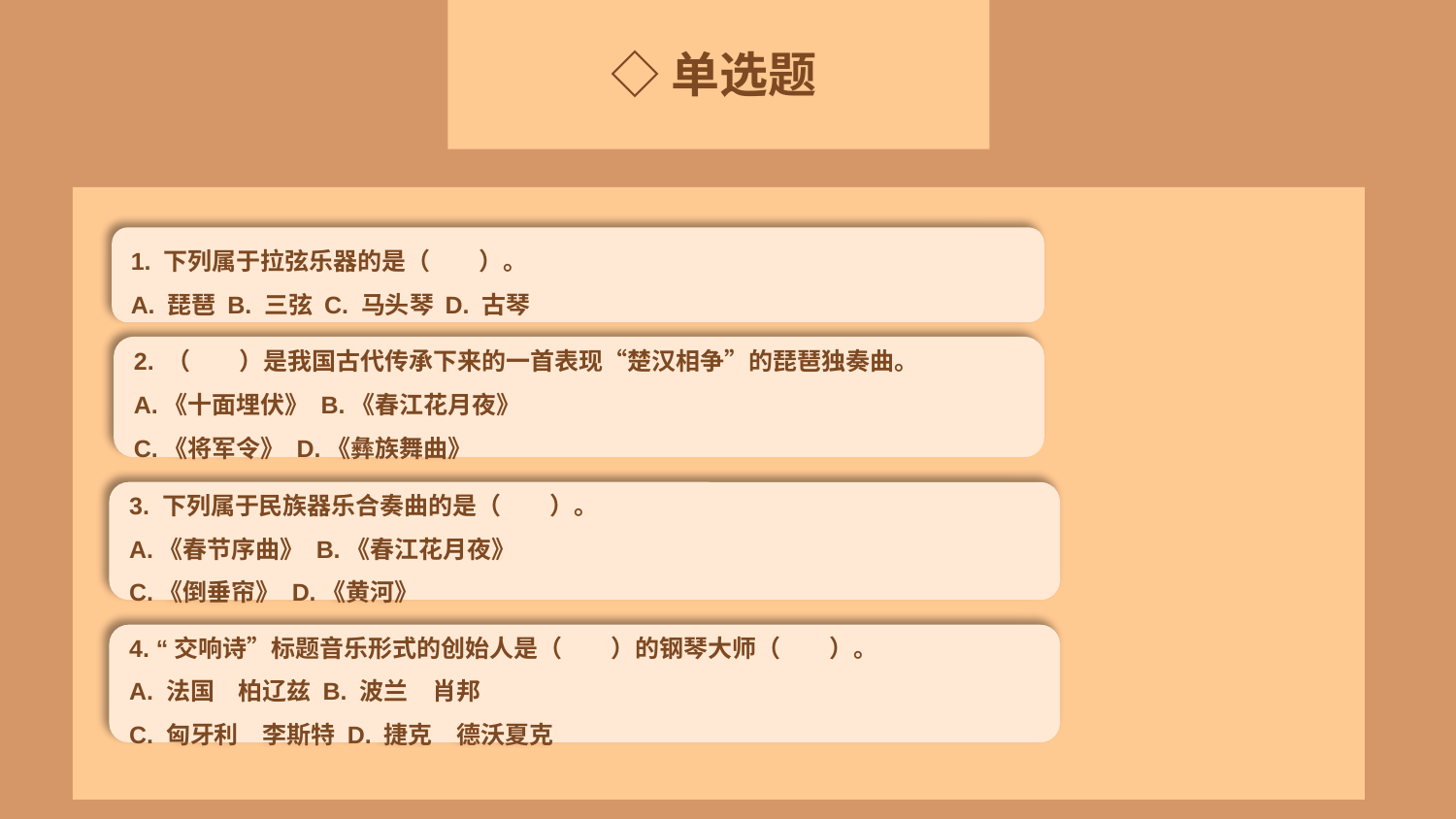

◇单选题

1. 下列属于拉弦乐器的是（　　）。
A. 琵琶 B. 三弦 C. 马头琴 D. 古琴
2. （　　）是我国古代传承下来的一首表现“楚汉相争”的琵琶独奏曲。
A.《十面埋伏》 B.《春江花月夜》
C.《将军令》 D.《彝族舞曲》
3. 下列属于民族器乐合奏曲的是（　　）。
A.《春节序曲》 B.《春江花月夜》
C.《倒垂帘》 D.《黄河》
4. “交响诗”标题音乐形式的创始人是（　　）的钢琴大师（　　）。
A. 法国　柏辽兹 B. 波兰　肖邦
C. 匈牙利　李斯特 D. 捷克　德沃夏克